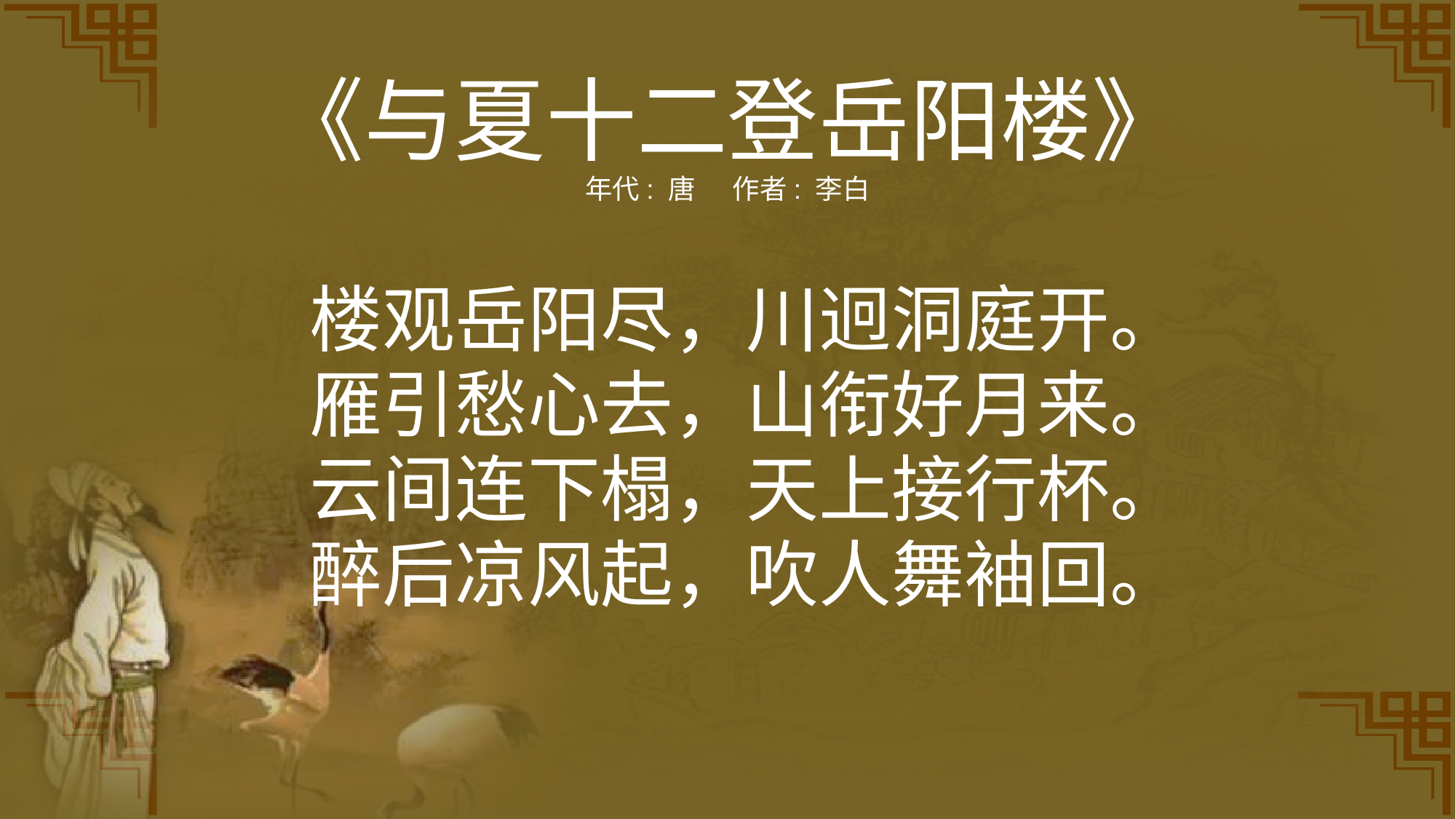

《与夏十二登岳阳楼》
年代: 唐      作者: 李白
楼观岳阳尽，川迥洞庭开。
雁引愁心去，山衔好月来。
云间连下榻，天上接行杯。
醉后凉风起，吹人舞袖回。
.